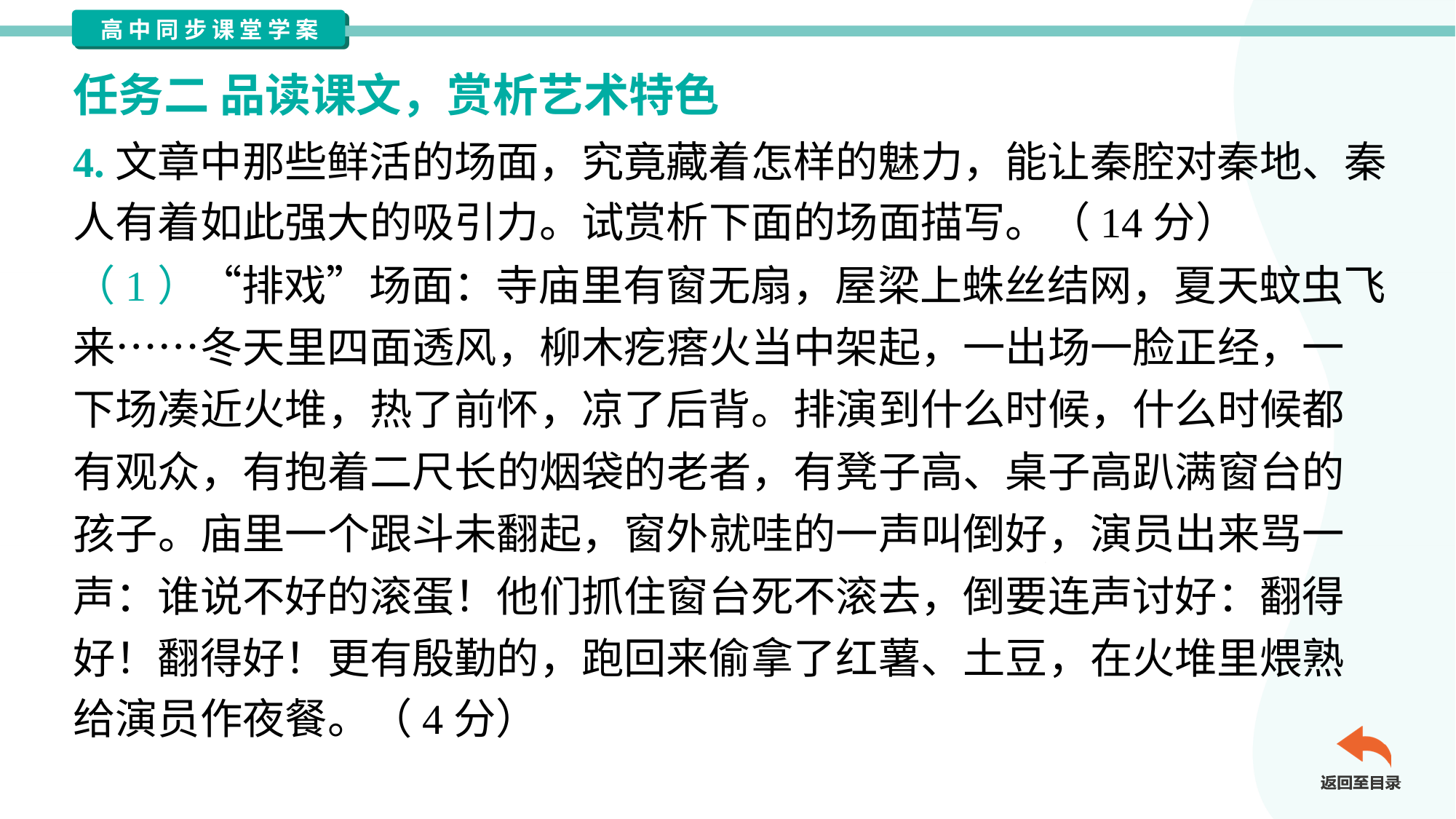

任务二 品读课文，赏析艺术特色
4.文章中那些鲜活的场面，究竟藏着怎样的魅力，能让秦腔对秦地、秦
人有着如此强大的吸引力。试赏析下面的场面描写。（14分）
（1）“排戏”场面：寺庙里有窗无扇，屋梁上蛛丝结网，夏天蚊虫飞
来……冬天里四面透风，柳木疙瘩火当中架起，一出场一脸正经，一
下场凑近火堆，热了前怀，凉了后背。排演到什么时候，什么时候都
有观众，有抱着二尺长的烟袋的老者，有凳子高、桌子高趴满窗台的
孩子。庙里一个跟斗未翻起，窗外就哇的一声叫倒好，演员出来骂一
声：谁说不好的滚蛋！他们抓住窗台死不滚去，倒要连声讨好：翻得
好！翻得好！更有殷勤的，跑回来偷拿了红薯、土豆，在火堆里煨熟
给演员作夜餐。（4分）